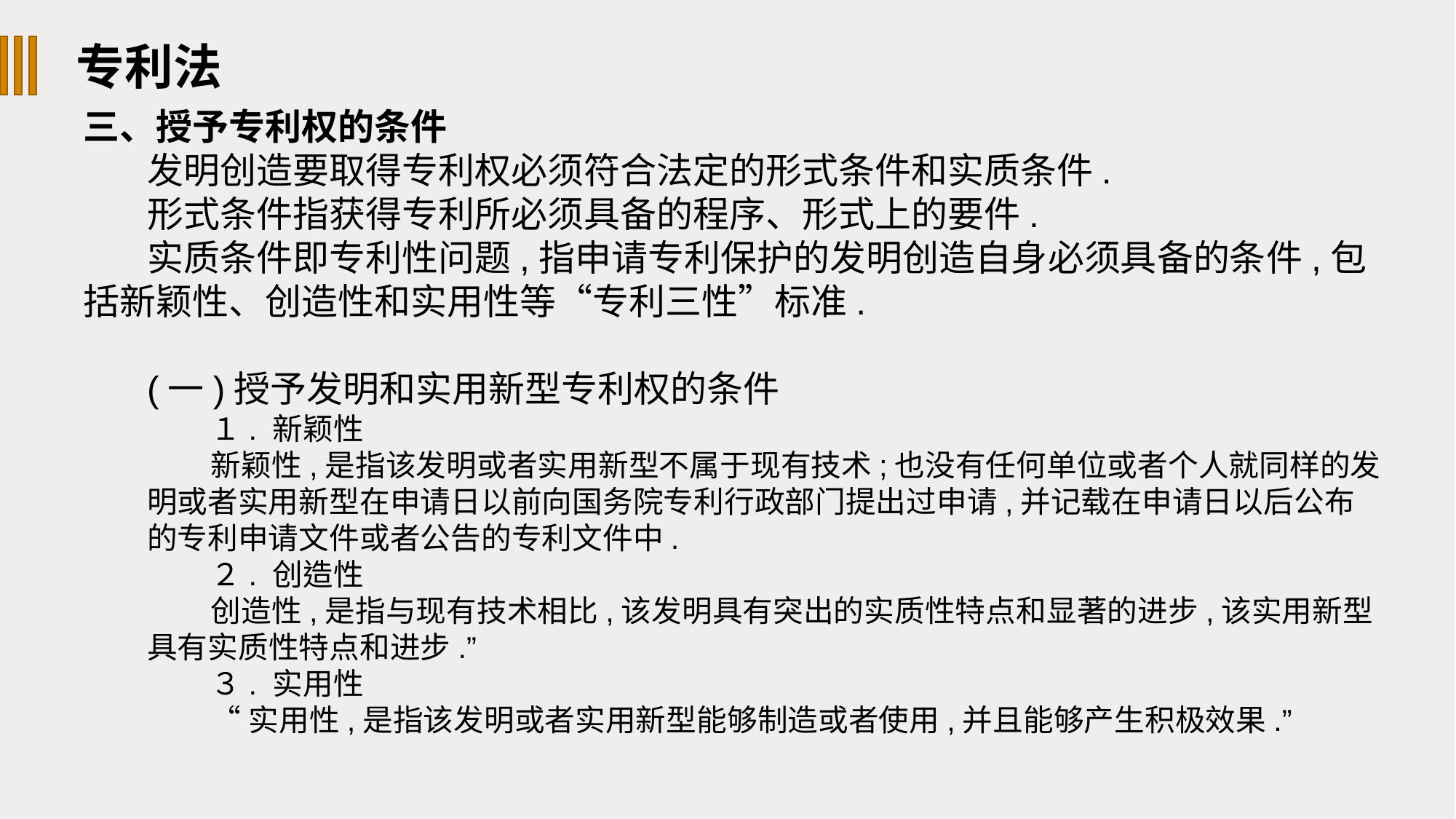

专利法

三、授予专利权的条件
发明创造要取得专利权必须符合法定的形式条件和实质条件.
形式条件指获得专利所必须具备的程序、形式上的要件.
实质条件即专利性问题,指申请专利保护的发明创造自身必须具备的条件,包括新颖性、创造性和实用性等“专利三性”标准.

(一)授予发明和实用新型专利权的条件
１. 新颖性
新颖性,是指该发明或者实用新型不属于现有技术;也没有任何单位或者个人就同样的发明或者实用新型在申请日以前向国务院专利行政部门提出过申请,并记载在申请日以后公布的专利申请文件或者公告的专利文件中.
２. 创造性
创造性,是指与现有技术相比,该发明具有突出的实质性特点和显著的进步,该实用新型具有实质性特点和进步.”
３. 实用性
“实用性,是指该发明或者实用新型能够制造或者使用,并且能够产生积极效果.”